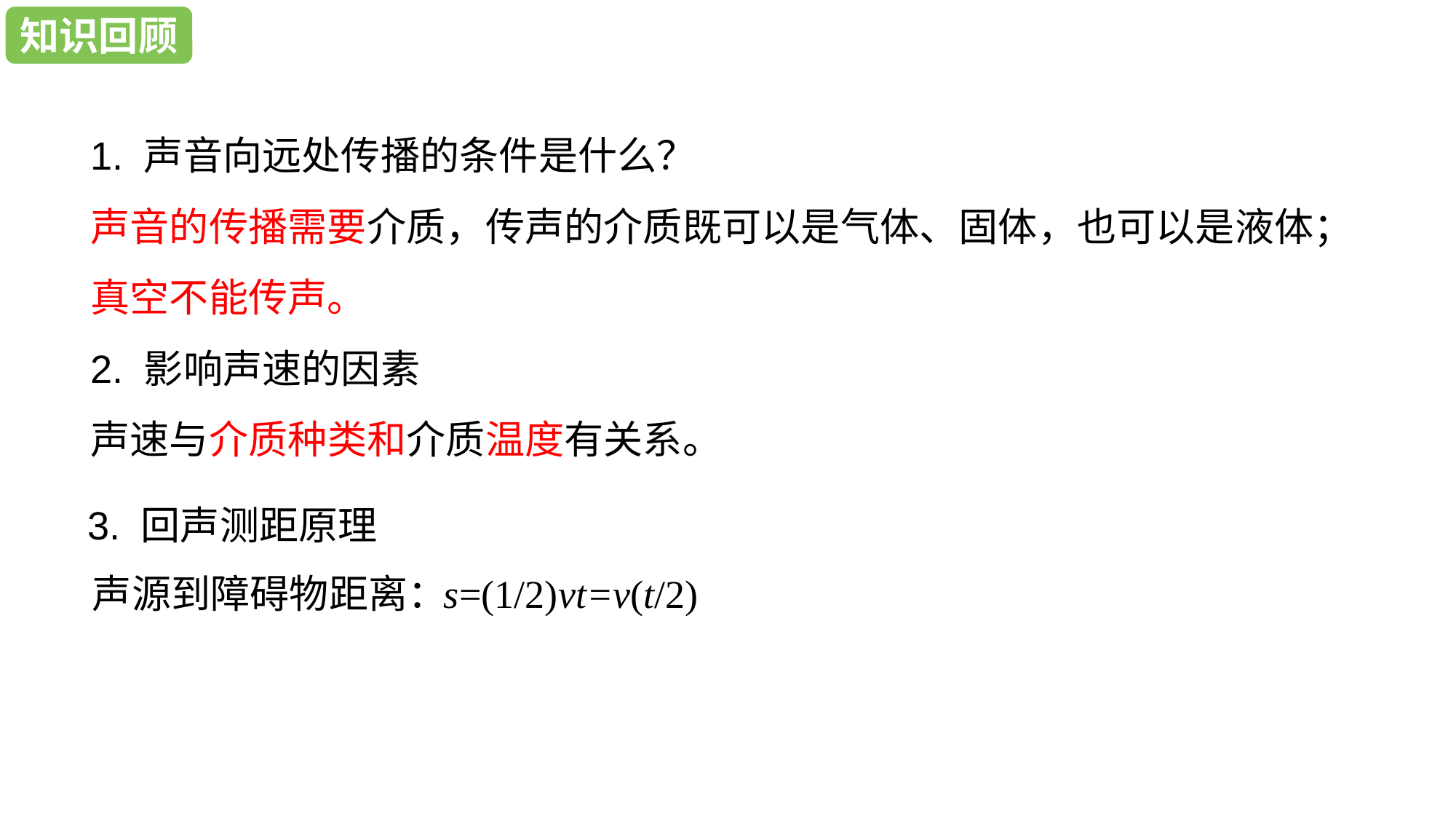

学习目标
知识回顾
1. 声音向远处传播的条件是什么？
声音的传播需要介质，传声的介质既可以是气体、固体，也可以是液体；真空不能传声。
2. 影响声速的因素
声速与介质种类和介质温度有关系。
3. 回声测距原理
声源到障碍物距离：
s=(1/2)vt=v(t/2)